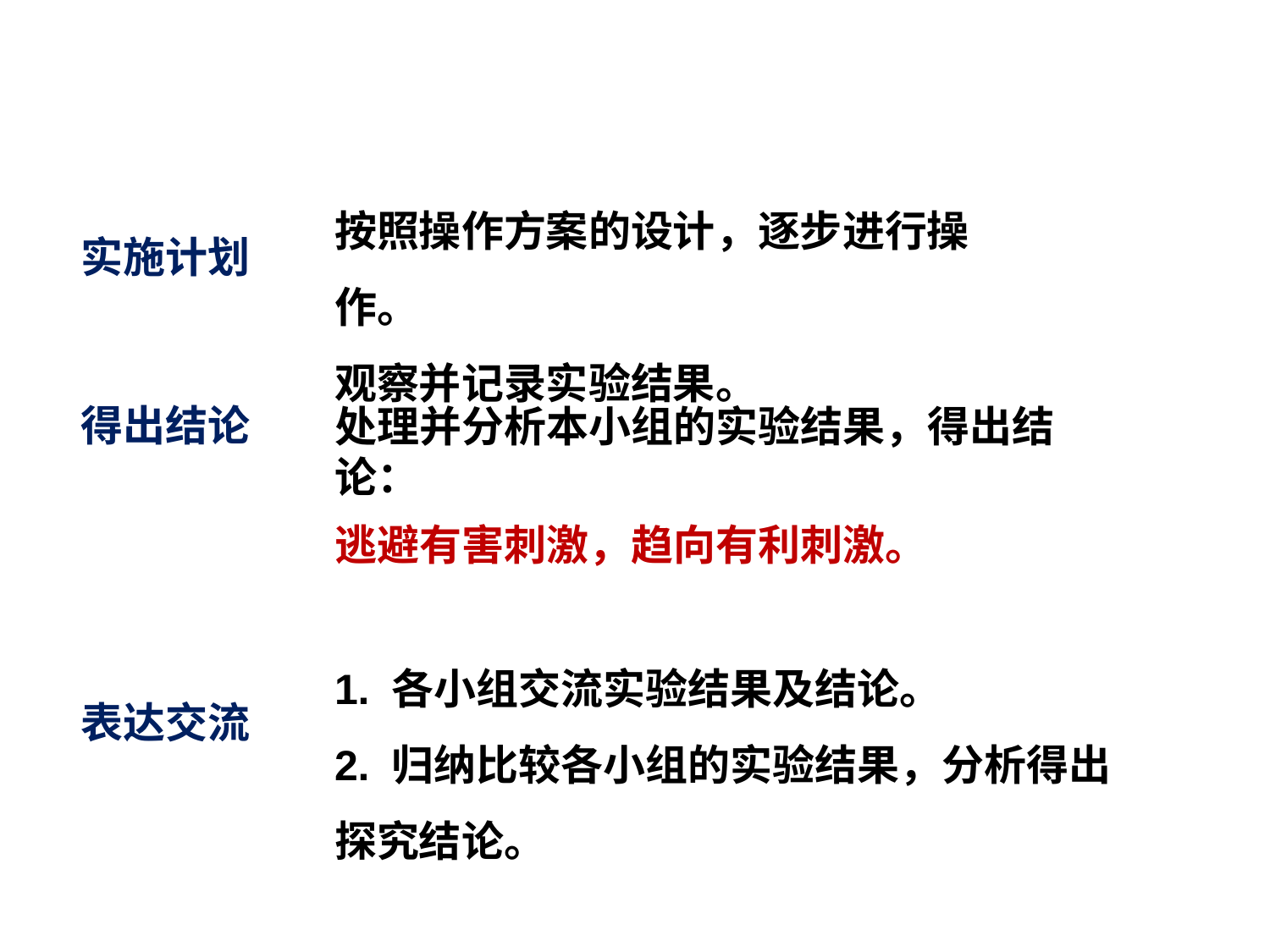

按照操作方案的设计，逐步进行操作。
观察并记录实验结果。
实施计划
得出结论
处理并分析本小组的实验结果，得出结论：
逃避有害刺激，趋向有利刺激。
1. 各小组交流实验结果及结论。
2. 归纳比较各小组的实验结果，分析得出探究结论。
表达交流